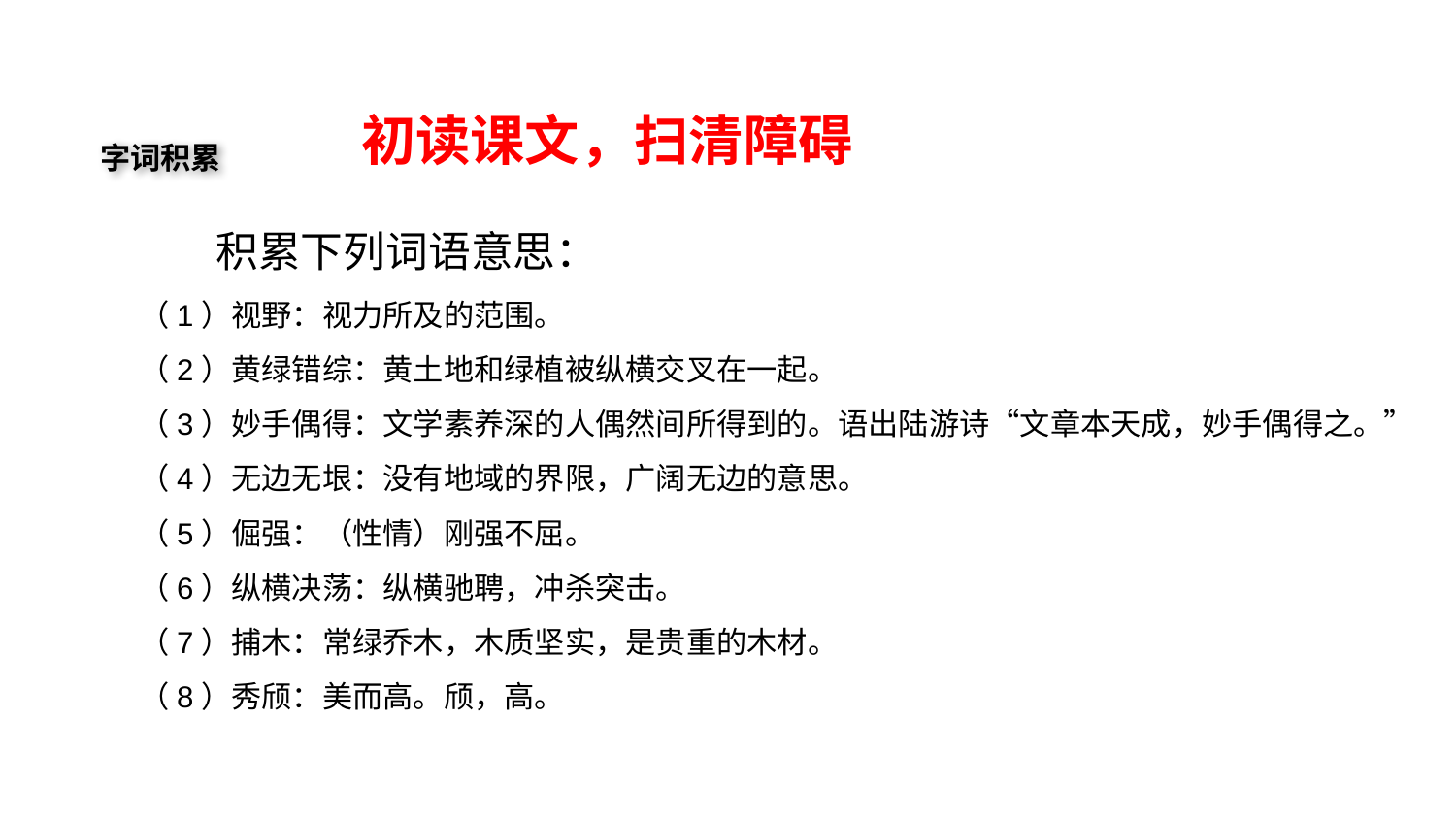

初读课文，扫清障碍
字词积累

积累下列词语意思：
（1）视野：视力所及的范围。
（2）黄绿错综：黄土地和绿植被纵横交叉在一起。
（3）妙手偶得：文学素养深的人偶然间所得到的。语出陆游诗“文章本天成，妙手偶得之。”
（4）无边无垠：没有地域的界限，广阔无边的意思。
（5）倔强：（性情）刚强不屈。
（6）纵横决荡：纵横驰聘，冲杀突击。
（7）捕木：常绿乔木，木质坚实，是贵重的木材。
（8）秀颀：美而高。颀，高。